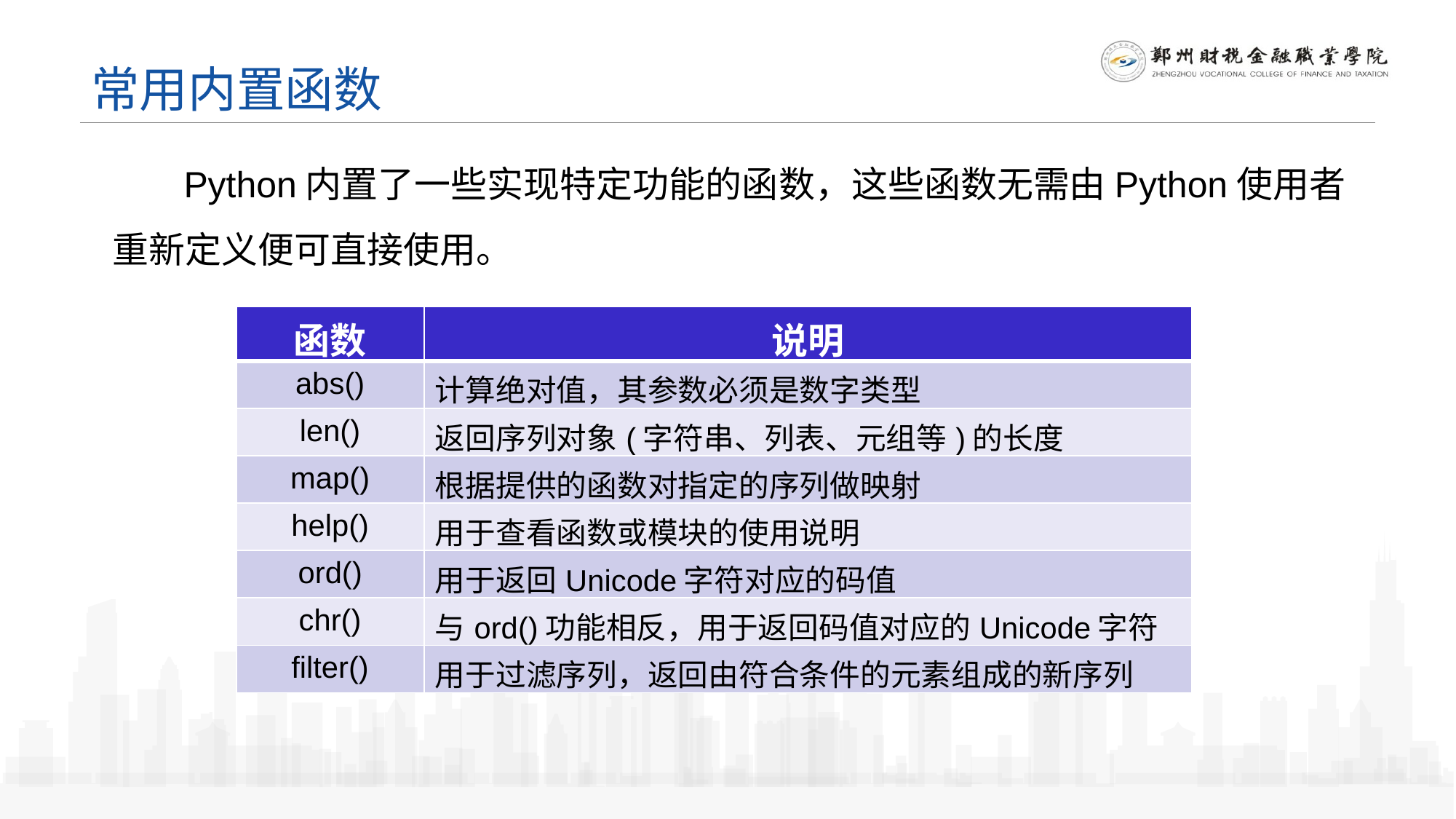

# 常用内置函数
       Python内置了一些实现特定功能的函数，这些函数无需由Python使用者重新定义便可直接使用。
| 函数 | 说明 |
| --- | --- |
| abs() | 计算绝对值，其参数必须是数字类型 |
| len() | 返回序列对象(字符串、列表、元组等)的长度 |
| map() | 根据提供的函数对指定的序列做映射 |
| help() | 用于查看函数或模块的使用说明 |
| ord() | 用于返回Unicode字符对应的码值 |
| chr() | 与ord()功能相反，用于返回码值对应的Unicode字符 |
| filter() | 用于过滤序列，返回由符合条件的元素组成的新序列 |